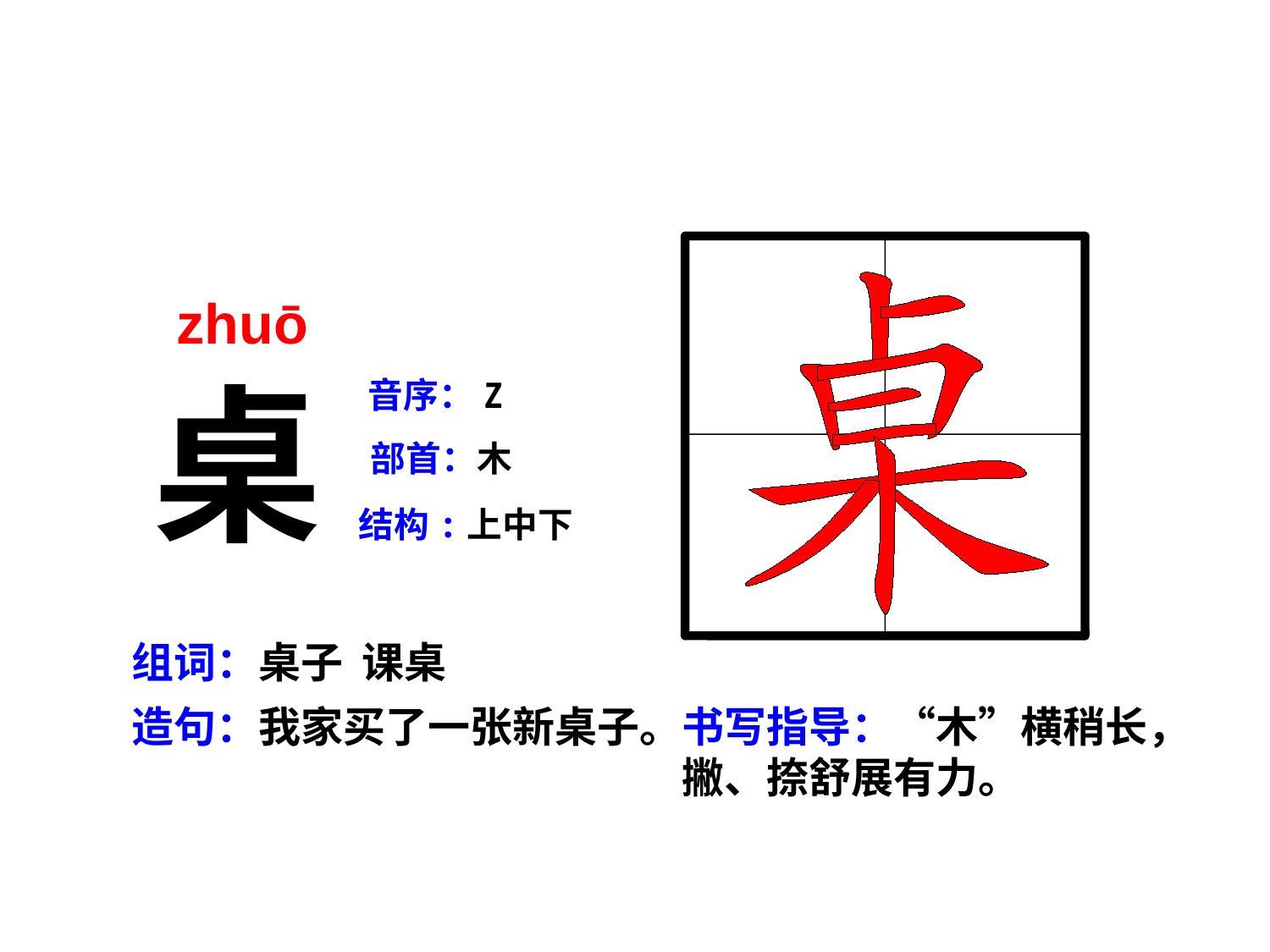

zhuō

桌

音序：Z

部首：木

结构:上中下
组词：桌子  课桌
造句：我家买了一张新桌子。
书写指导：“木”横稍长，撇、捺舒展有力。